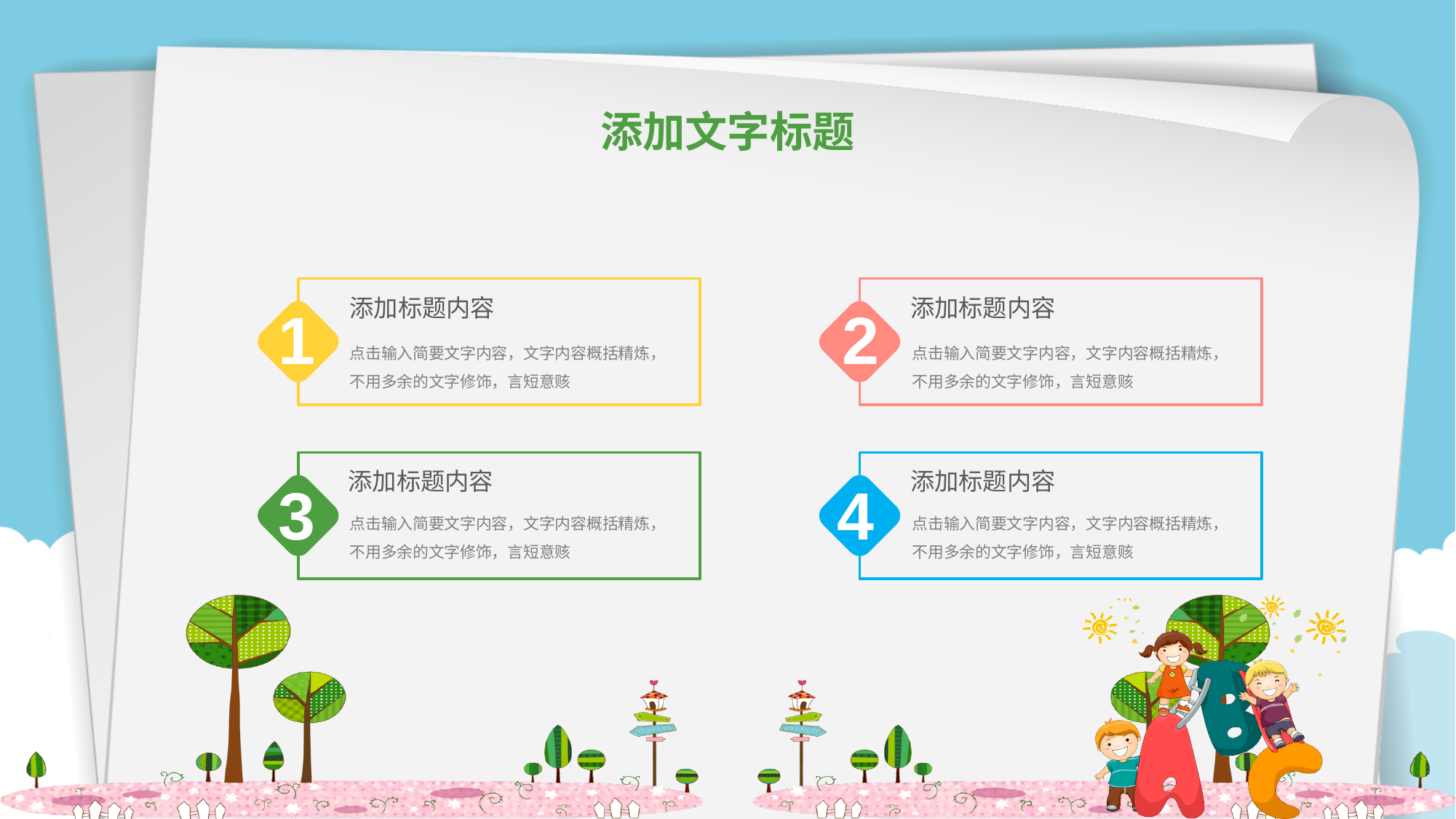

添加文字标题

添加标题内容
1
点击输入简要文字内容，文字内容概括精炼，不用多余的文字修饰，言短意赅

添加标题内容
2
点击输入简要文字内容，文字内容概括精炼，不用多余的文字修饰，言短意赅

添加标题内容
3
点击输入简要文字内容，文字内容概括精炼，不用多余的文字修饰，言短意赅

添加标题内容
点击输入简要文字内容，文字内容概括精炼，不用多余的文字修饰，言短意赅
4